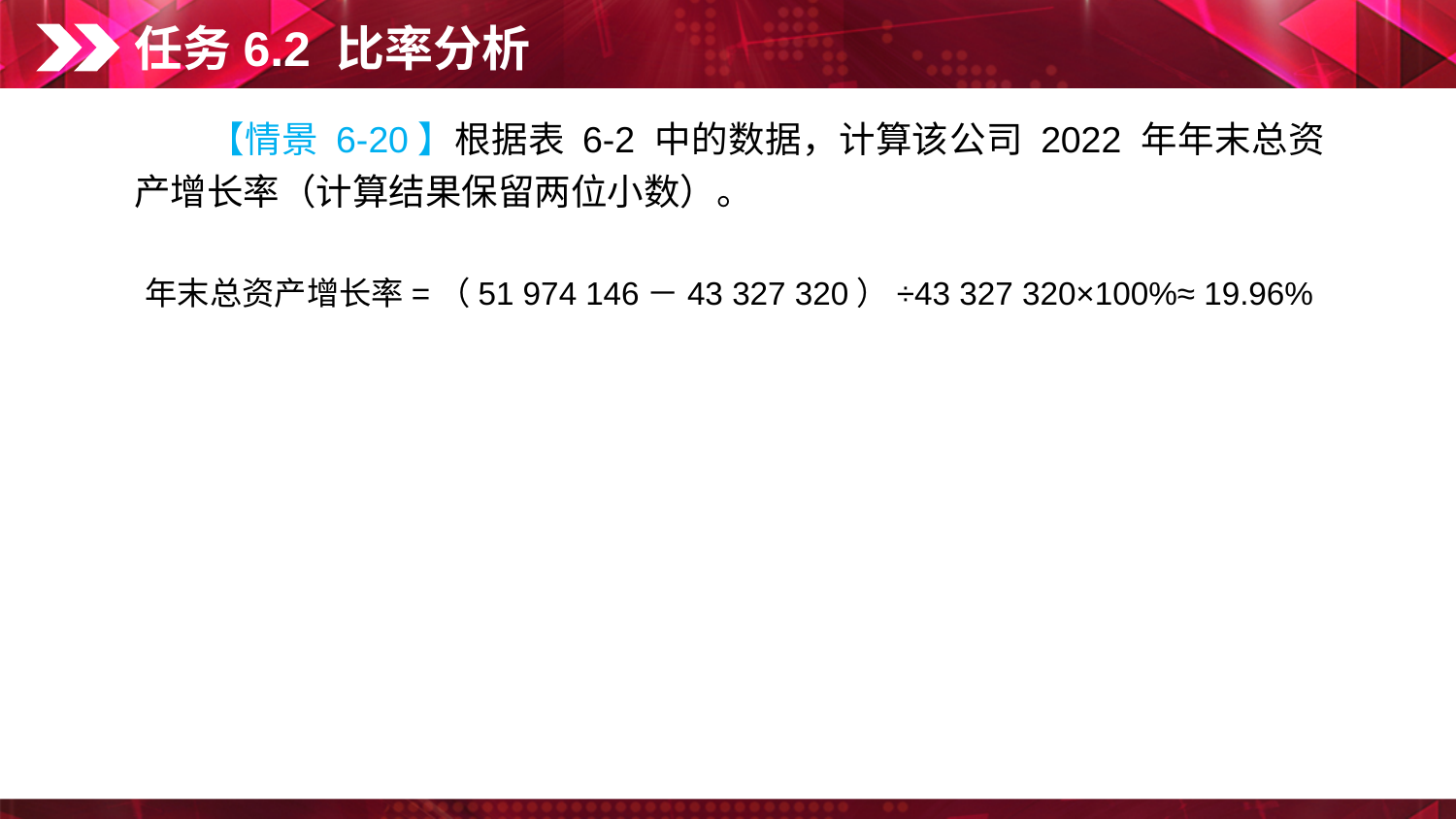

任务6.2 比率分析

　　【情景 6-20】根据表 6-2 中的数据，计算该公司 2022 年年末总资产增长率（计算结果保留两位小数）。

年末总资产增长率=（51 974 146－43 327 320）÷43 327 320×100%≈ 19.96%